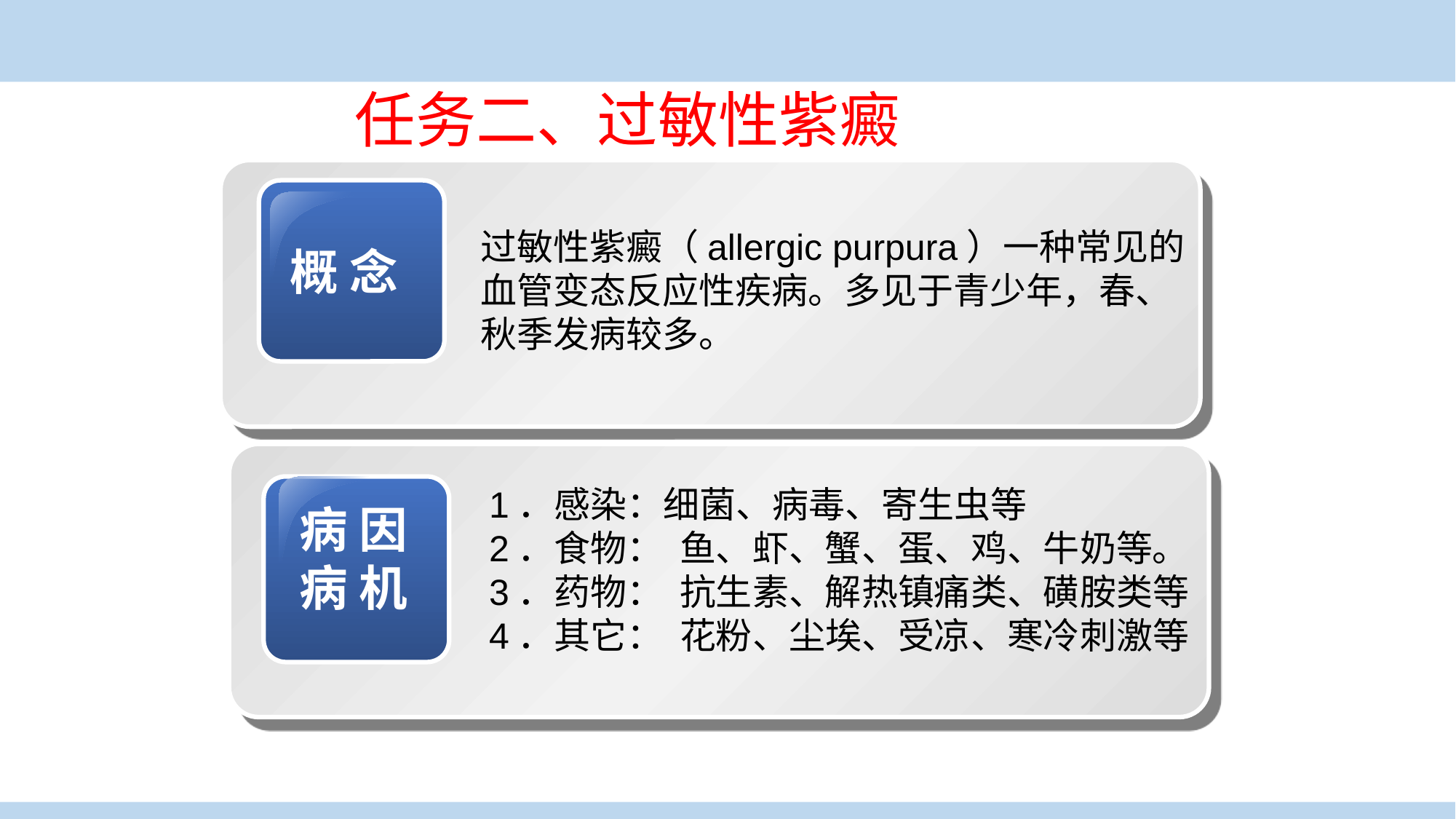

任务二、过敏性紫癜

过敏性紫癜（allergic purpura）一种常见的血管变态反应性疾病。多见于青少年，春、秋季发病较多。

概 念

1．感染：细菌、病毒、寄生虫等
2．食物：  鱼、虾、蟹、蛋、鸡、牛奶等。
3．药物：  抗生素、解热镇痛类、磺胺类等
4．其它：  花粉、尘埃、受凉、寒冷刺激等

病 因
病 机